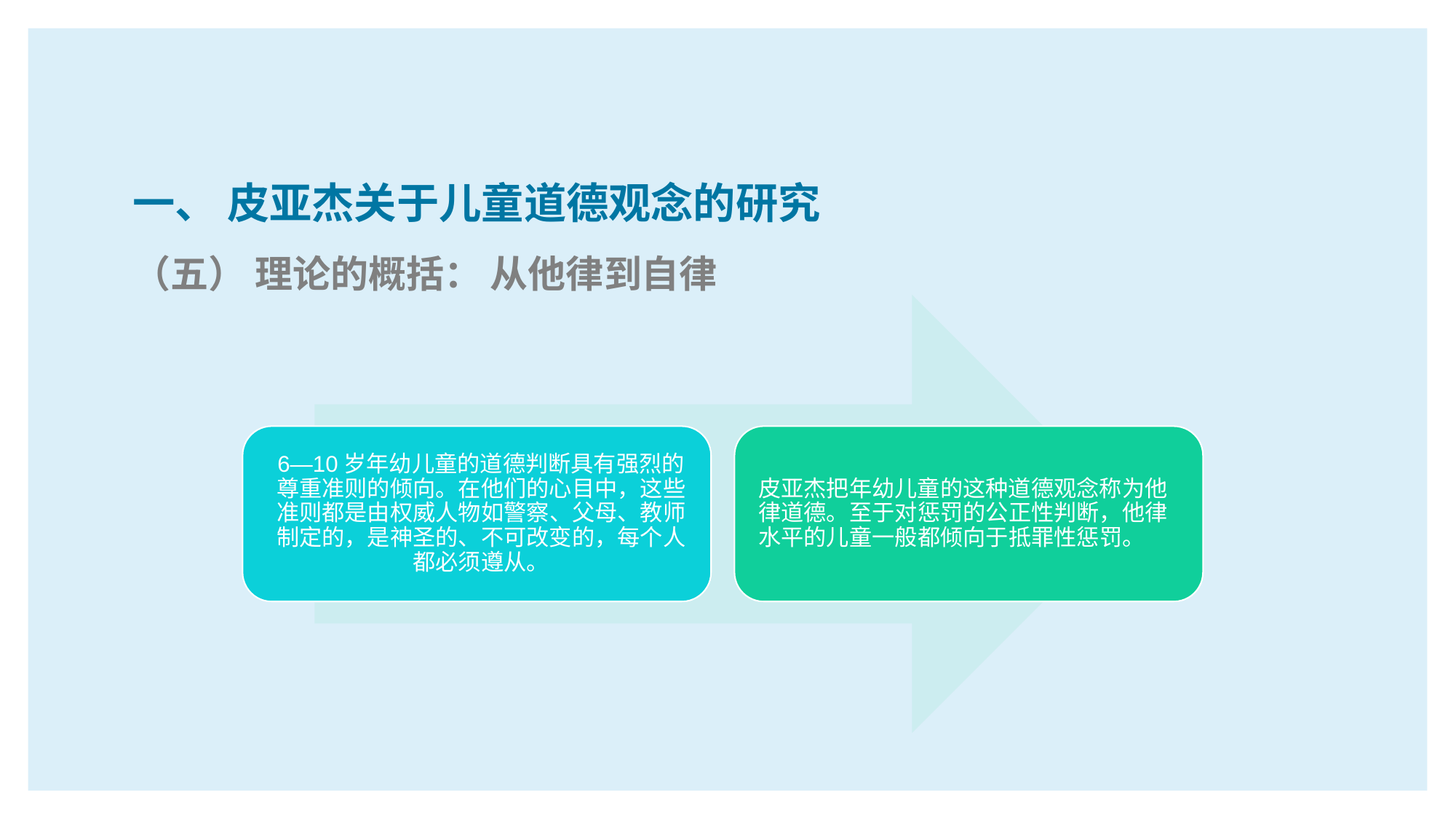

一、 皮亚杰关于儿童道德观念的研究
（五） 理论的概括： 从他律到自律
6—10岁年幼儿童的道德判断具有强烈的尊重准则的倾向。在他们的心目中，这些准则都是由权威人物如警察、父母、教师制定的，是神圣的、不可改变的，每个人都必须遵从。
皮亚杰把年幼儿童的这种道德观念称为他律道德。至于对惩罚的公正性判断，他律水平的儿童一般都倾向于抵罪性惩罚。